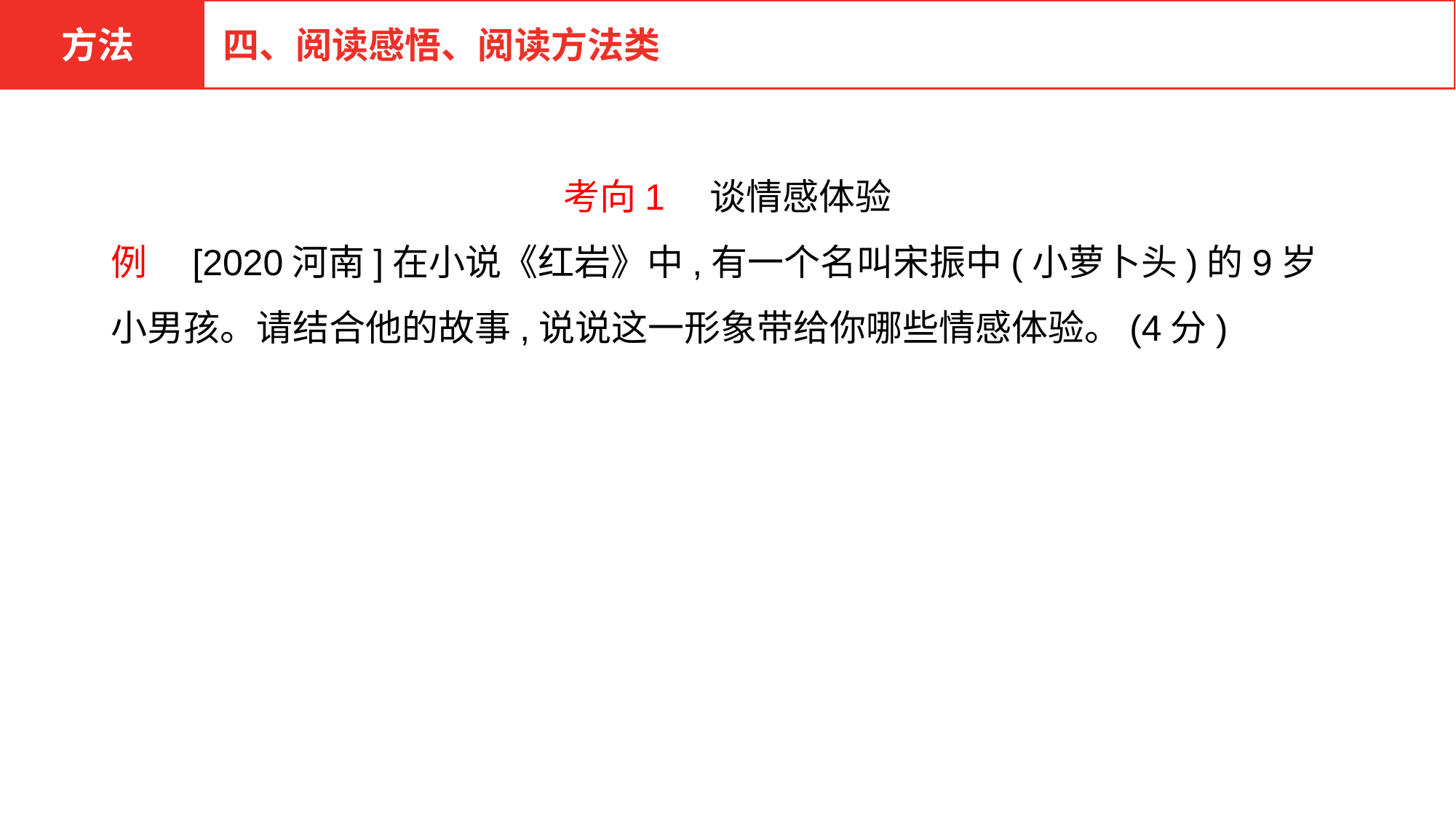

方法
四、阅读感悟、阅读方法类
考向1　谈情感体验
例　[2020河南]在小说《红岩》中,有一个名叫宋振中(小萝卜头)的9岁小男孩。请结合他的故事,说说这一形象带给你哪些情感体验。(4分)